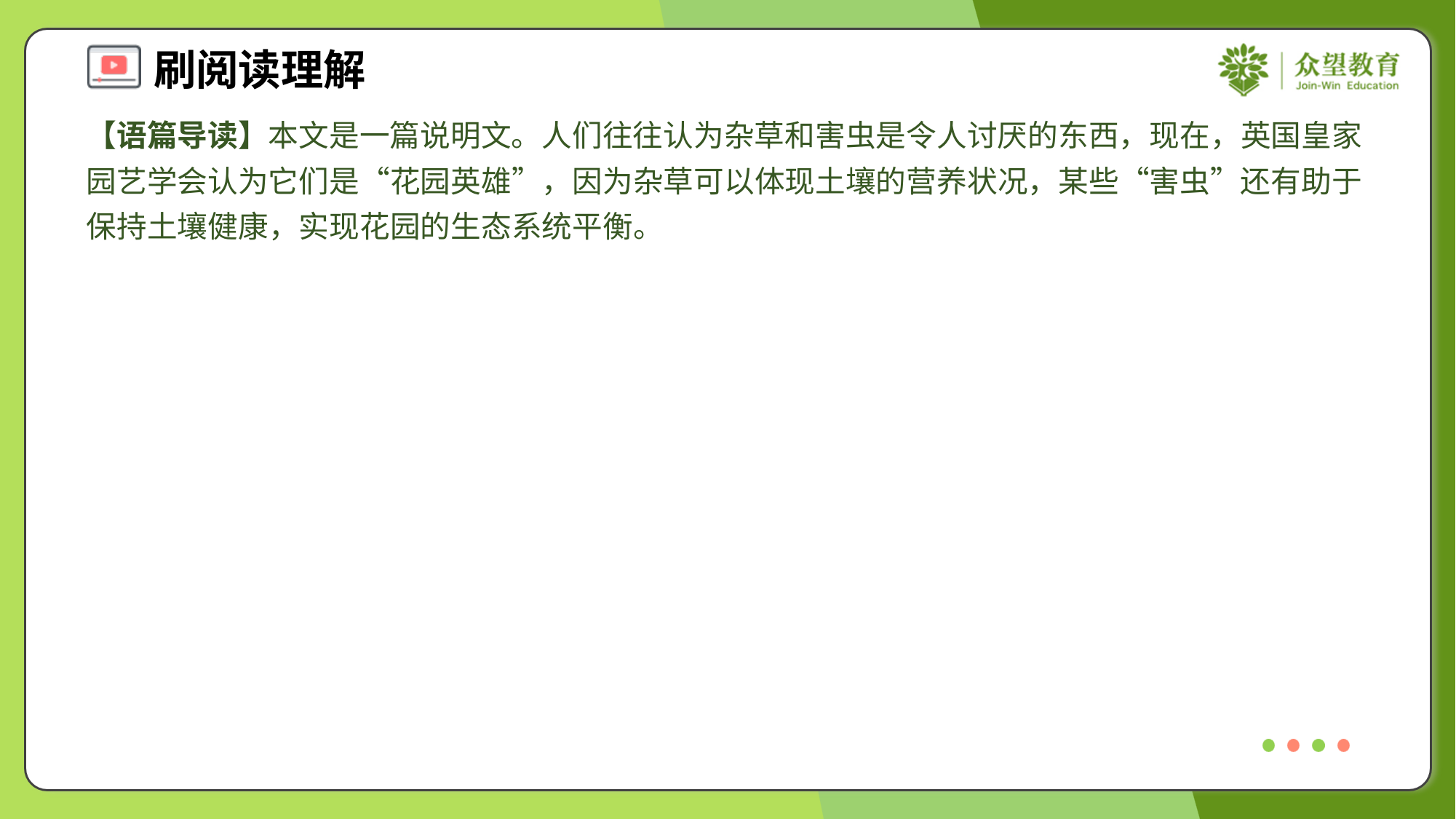

【语篇导读】本文是一篇说明文。人们往往认为杂草和害虫是令人讨厌的东西，现在，英国皇家园艺学会认为它们是“花园英雄”，因为杂草可以体现土壤的营养状况，某些“害虫”还有助于保持土壤健康，实现花园的生态系统平衡。